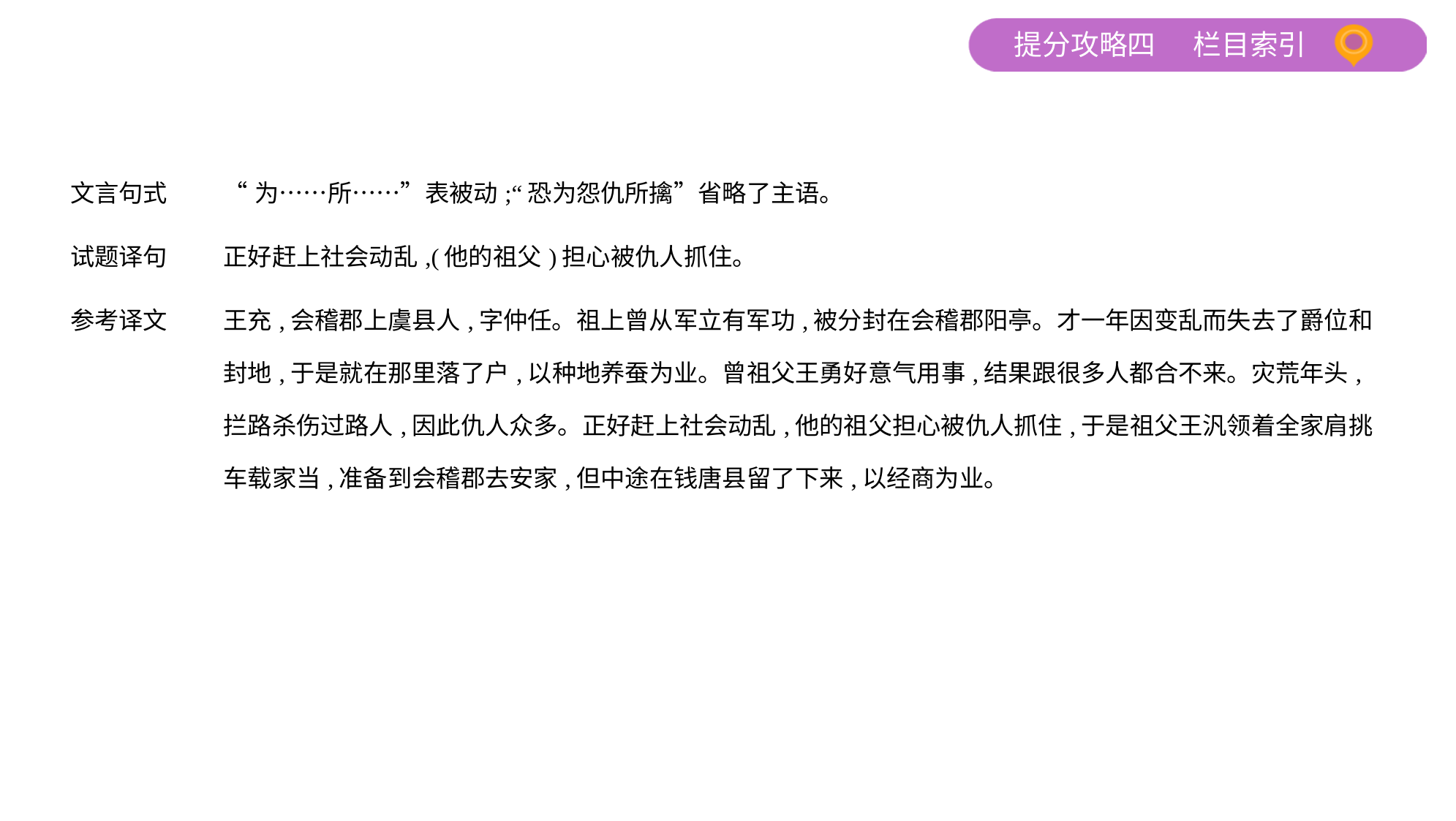

| 文言句式 | “为……所……”表被动;“恐为怨仇所擒”省略了主语。 |
| --- | --- |
| 试题译句 | 正好赶上社会动乱,(他的祖父)担心被仇人抓住。 |
| 参考译文 | 王充,会稽郡上虞县人,字仲任。祖上曾从军立有军功,被分封在会稽郡阳亭。才一年因变乱而失去了爵位和封地,于是就在那里落了户,以种地养蚕为业。曾祖父王勇好意气用事,结果跟很多人都合不来。灾荒年头,拦路杀伤过路人,因此仇人众多。正好赶上社会动乱,他的祖父担心被仇人抓住,于是祖父王汎领着全家肩挑车载家当,准备到会稽郡去安家,但中途在钱唐县留了下来,以经商为业。 |